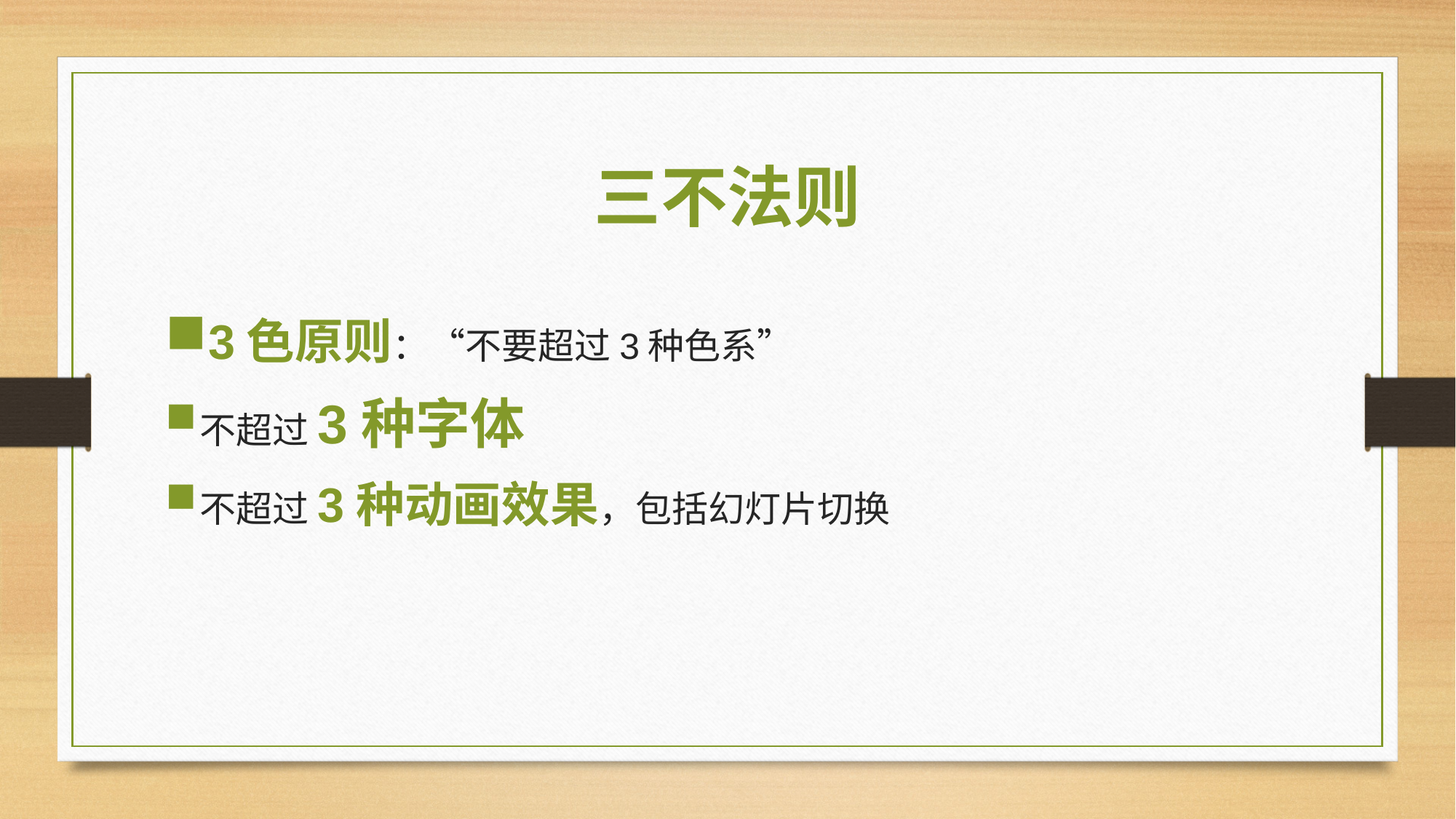

# 三不法则
3色原则：“不要超过3种色系”
不超过3种字体
不超过3种动画效果，包括幻灯片切换